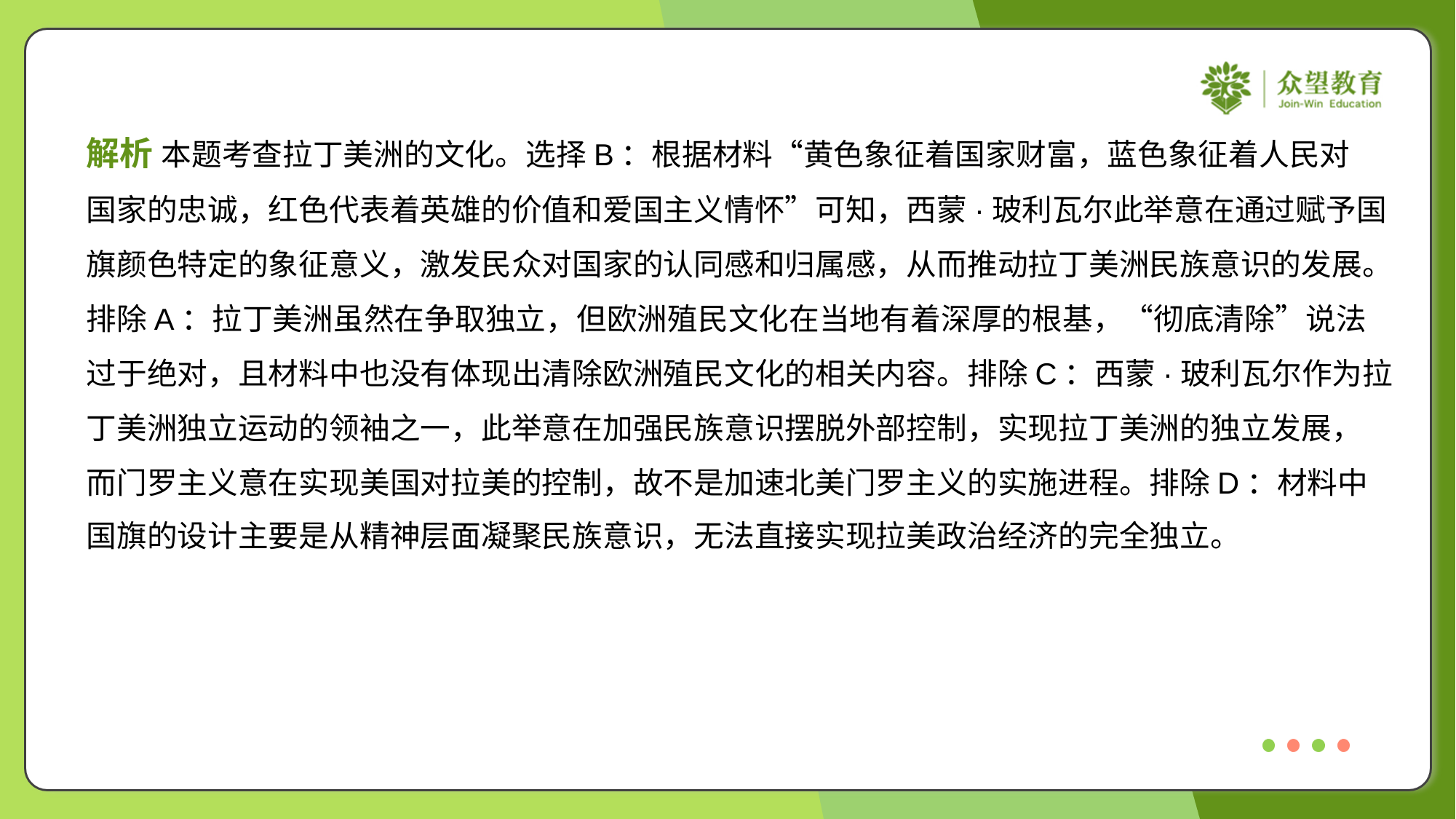

解析 本题考查拉丁美洲的文化。选择B：根据材料“黄色象征着国家财富，蓝色象征着人民对
国家的忠诚，红色代表着英雄的价值和爱国主义情怀”可知，西蒙·玻利瓦尔此举意在通过赋予国
旗颜色特定的象征意义，激发民众对国家的认同感和归属感，从而推动拉丁美洲民族意识的发展。
排除A：拉丁美洲虽然在争取独立，但欧洲殖民文化在当地有着深厚的根基，“彻底清除”说法
过于绝对，且材料中也没有体现出清除欧洲殖民文化的相关内容。排除C：西蒙·玻利瓦尔作为拉
丁美洲独立运动的领袖之一，此举意在加强民族意识摆脱外部控制，实现拉丁美洲的独立发展，
而门罗主义意在实现美国对拉美的控制，故不是加速北美门罗主义的实施进程。排除D：材料中
国旗的设计主要是从精神层面凝聚民族意识，无法直接实现拉美政治经济的完全独立。